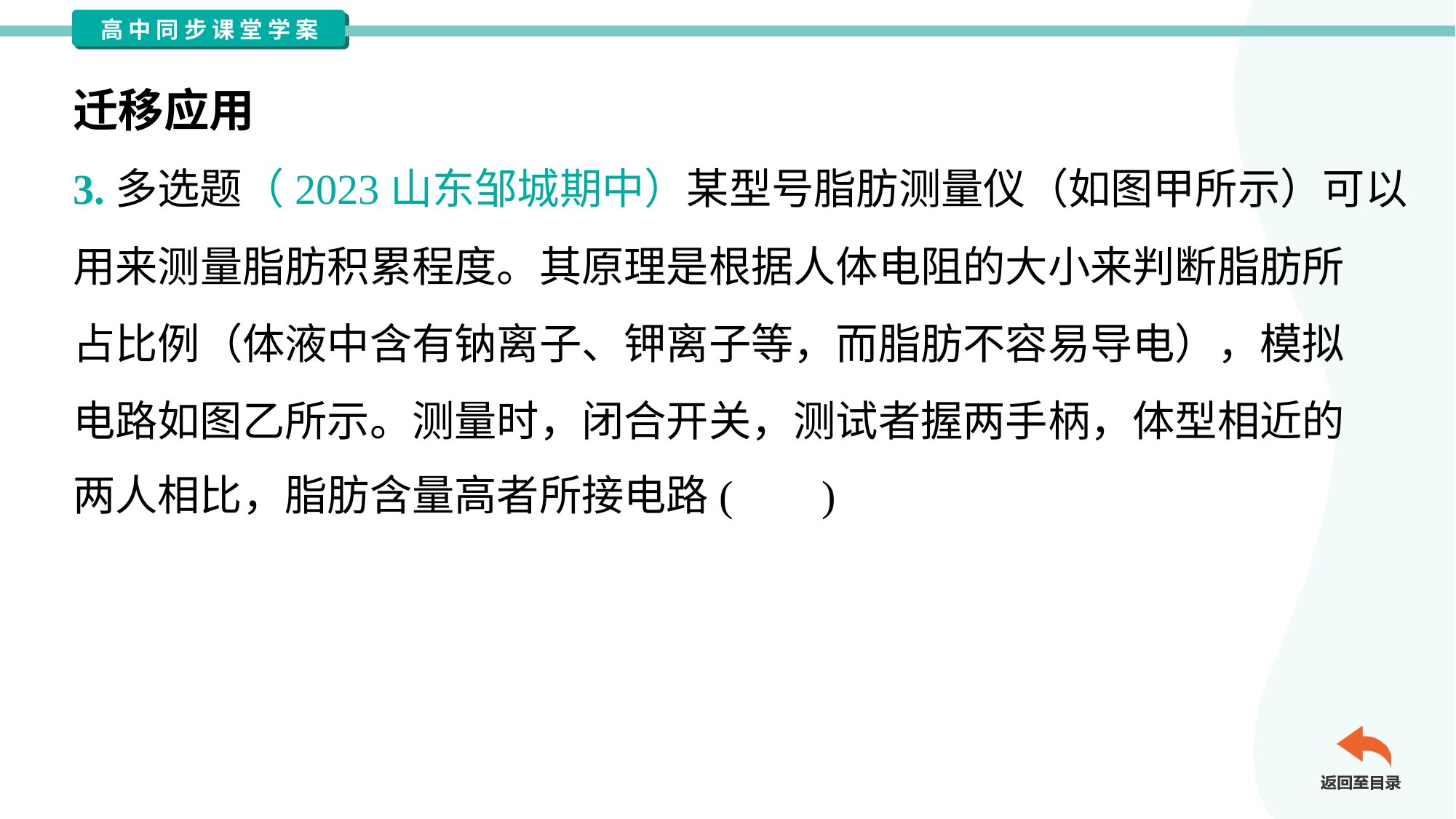

迁移应用
3.多选题（2023山东邹城期中）某型号脂肪测量仪（如图甲所示）可以
用来测量脂肪积累程度。其原理是根据人体电阻的大小来判断脂肪所
占比例（体液中含有钠离子、钾离子等，而脂肪不容易导电），模拟
电路如图乙所示。测量时，闭合开关，测试者握两手柄，体型相近的
两人相比，脂肪含量高者所接电路(        )